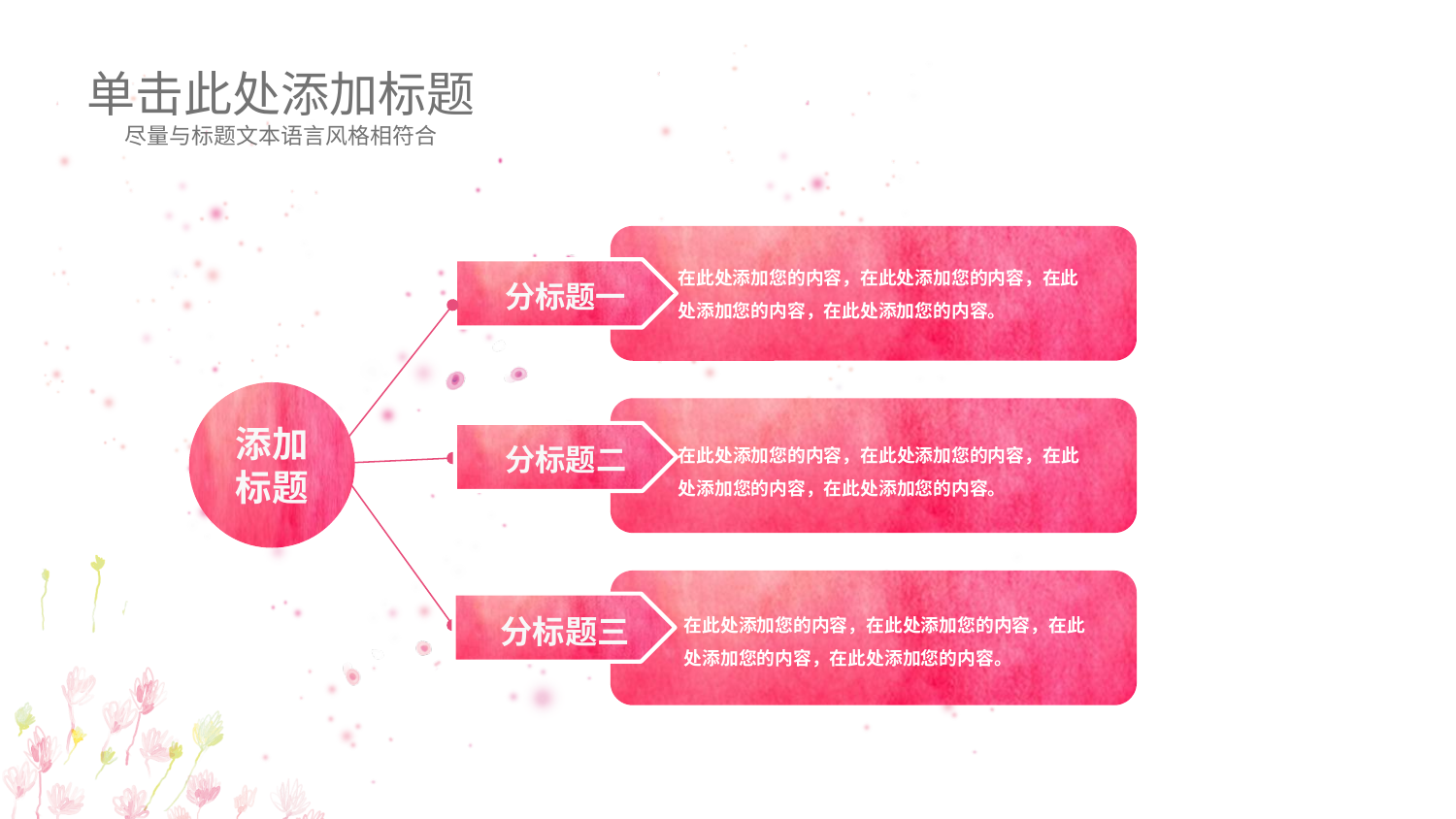

单击此处添加标题
尽量与标题文本语言风格相符合

在此处添加您的内容，在此处添加您的内容，在此处添加您的内容，在此处添加您的内容。

 分标题一

添加
标题

在此处添加您的内容，在此处添加您的内容，在此处添加您的内容，在此处添加您的内容。

 分标题二

在此处添加您的内容，在此处添加您的内容，在此处添加您的内容，在此处添加您的内容。

 分标题三